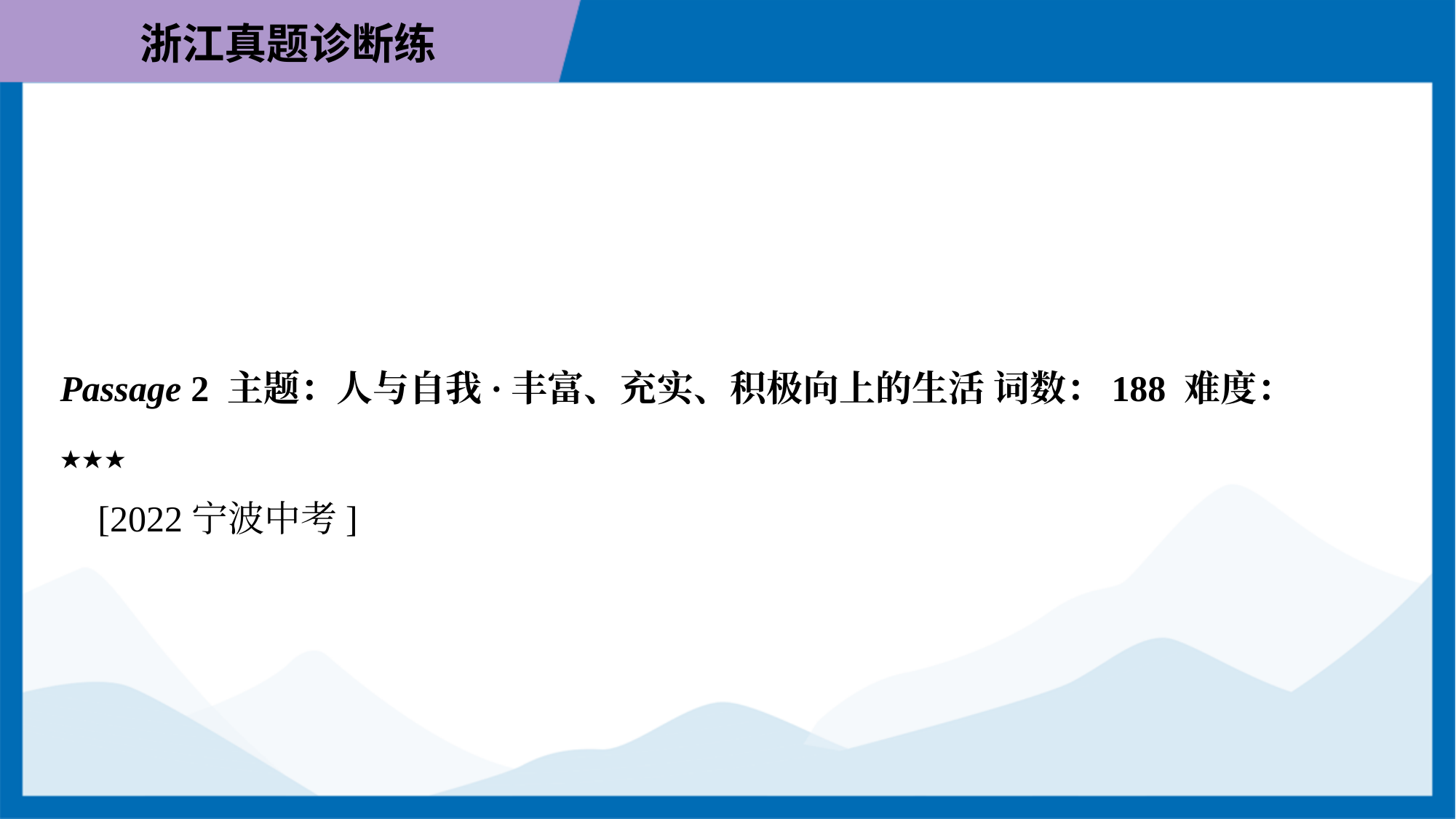

Passage 2 主题：人与自我·丰富、充实、积极向上的生活 词数：188 难度：
★★★
    [2022宁波中考]